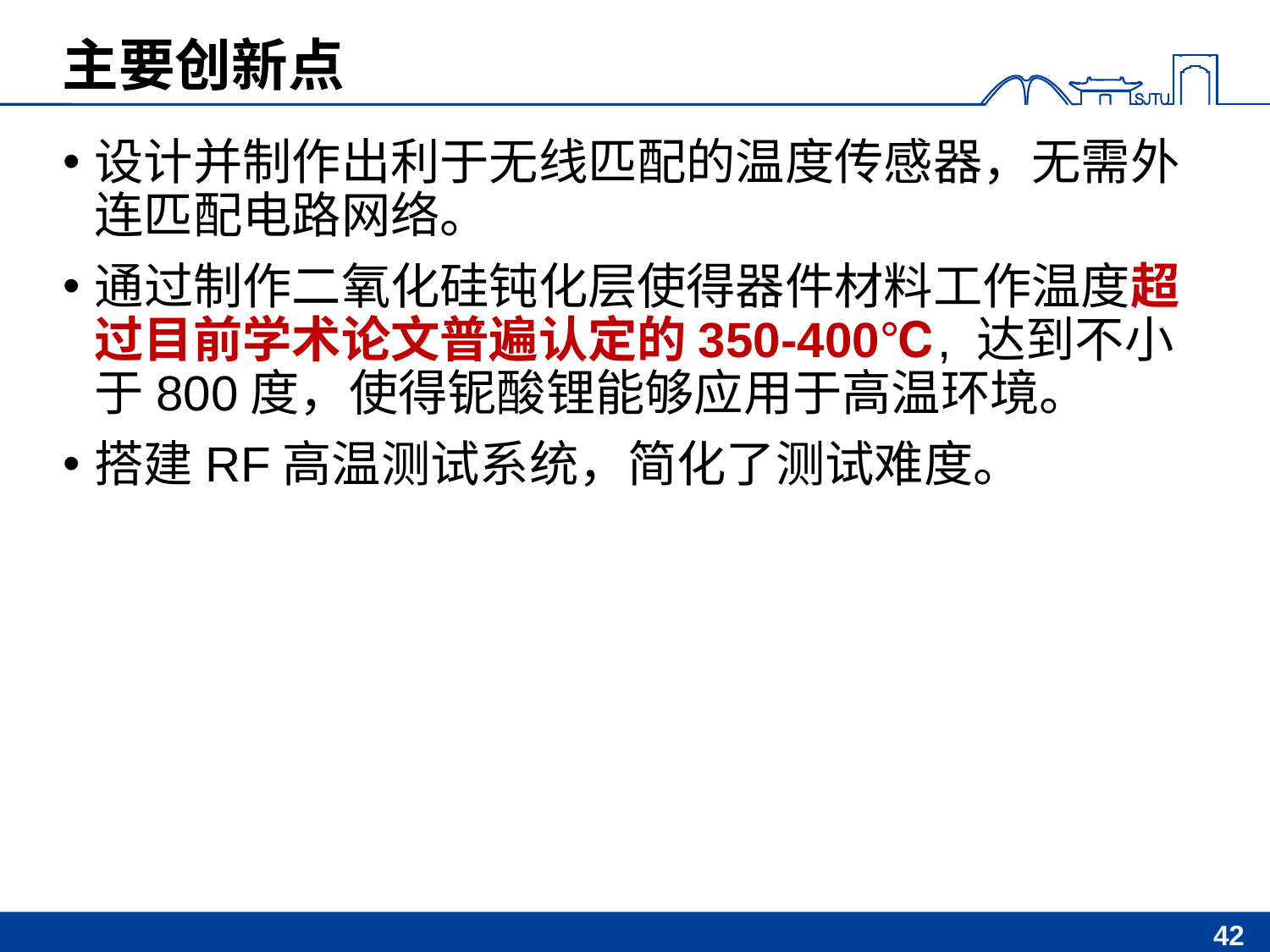

# 主要创新点
设计并制作出利于无线匹配的温度传感器，无需外连匹配电路网络。
通过制作二氧化硅钝化层使得器件材料工作温度超过目前学术论文普遍认定的350-400℃, 达到不小于800度，使得铌酸锂能够应用于高温环境。
搭建RF高温测试系统，简化了测试难度。